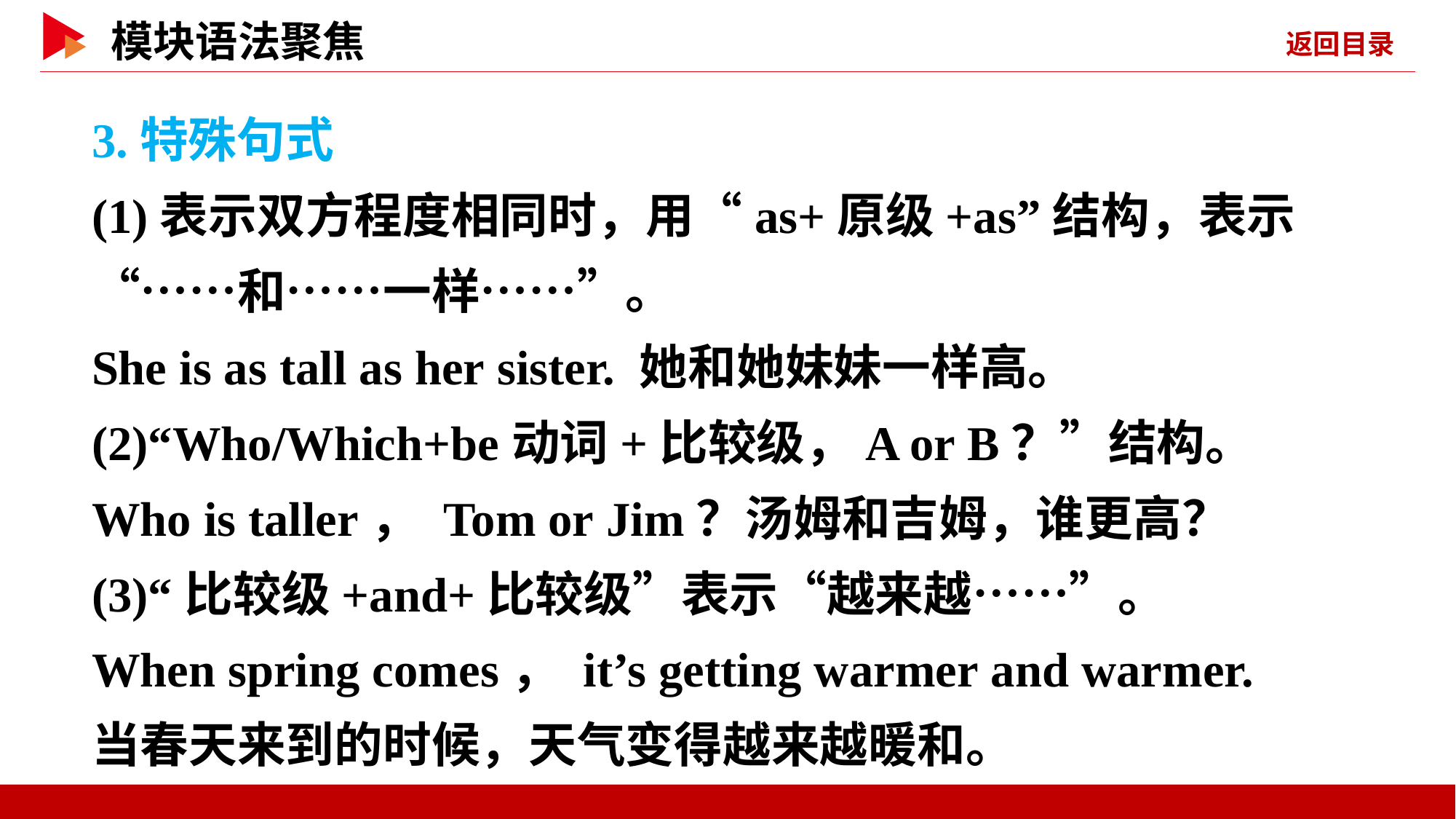

3.特殊句式
(1)表示双方程度相同时，用“as+原级+as”结构，表示“……和……一样……”。
She is as tall as her sister. 她和她妹妹一样高。
(2)“Who/Which+be动词+比较级，A or B？”结构。
Who is taller， Tom or Jim？汤姆和吉姆，谁更高？
(3)“比较级+and+比较级”表示“越来越……”。
When spring comes， it’s getting warmer and warmer.
当春天来到的时候，天气变得越来越暖和。